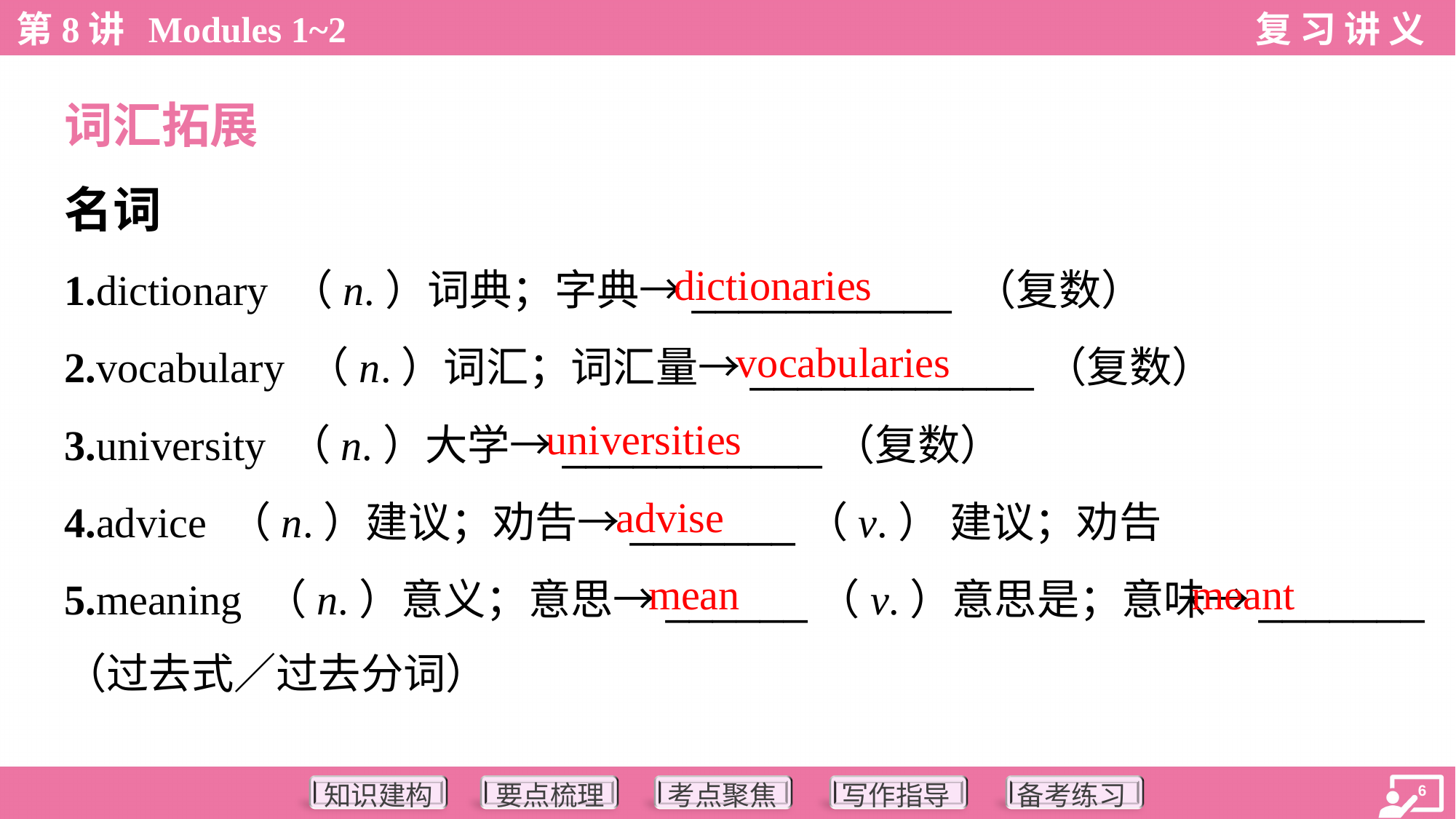

词汇拓展
名词
dictionaries
1.dictionary （n.）词典；字典→___________ （复数）
2.vocabulary （n.）词汇；词汇量→____________（复数）
3.university （n.）大学→___________（复数）
4.advice （n.）建议；劝告→_______（v.） 建议；劝告
5.meaning （n.）意义；意思→______（v.）意思是；意味→_______
（过去式／过去分词）
vocabularies
universities
advise
mean
meant